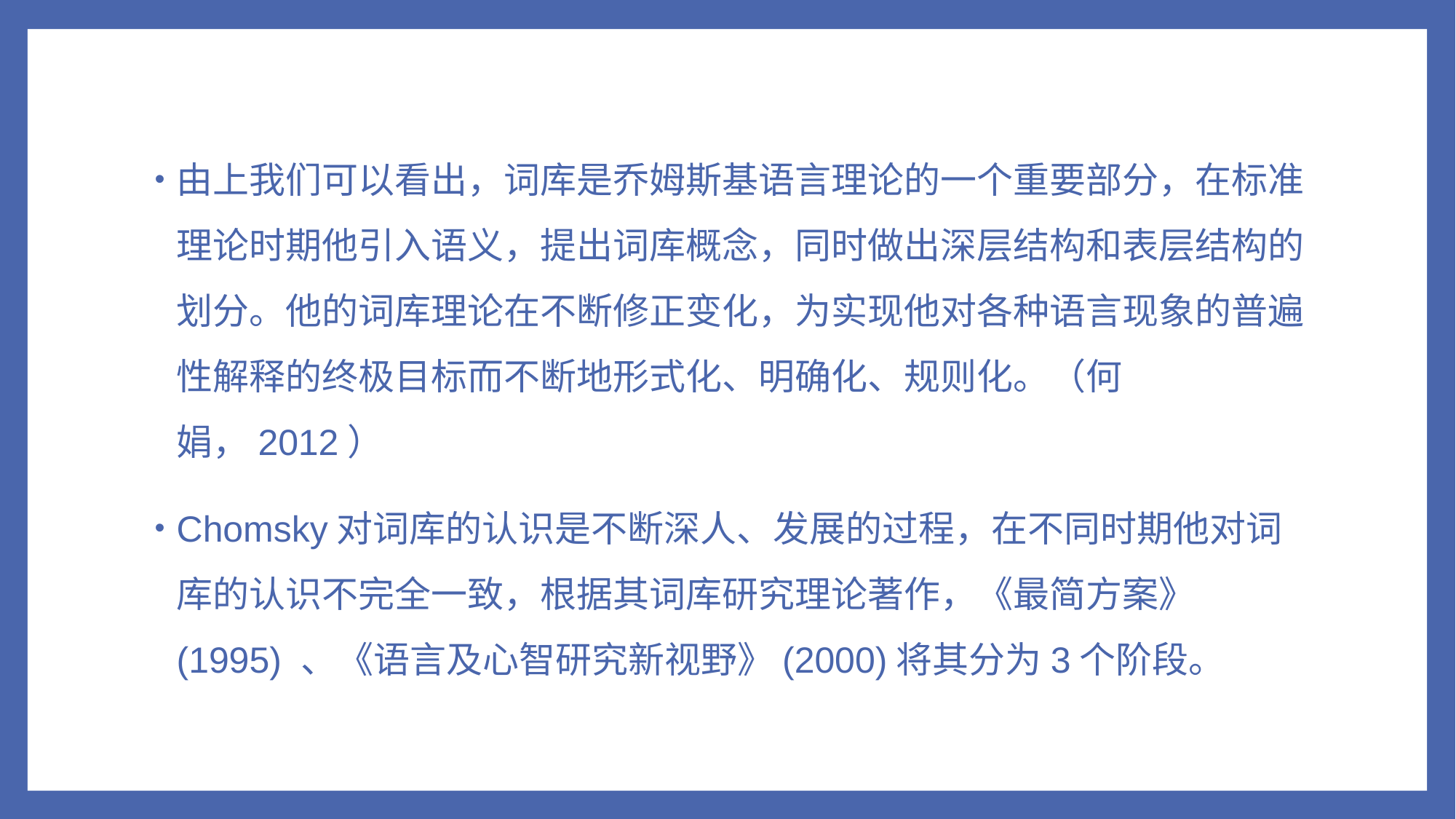

由上我们可以看出，词库是乔姆斯基语言理论的一个重要部分，在标准理论时期他引入语义，提出词库概念，同时做出深层结构和表层结构的划分。他的词库理论在不断修正变化，为实现他对各种语言现象的普遍性解释的终极目标而不断地形式化、明确化、规则化。（何娟，2012）
Chomsky对词库的认识是不断深人、发展的过程，在不同时期他对词库的认识不完全一致，根据其词库研究理论著作，《最简方案》(1995) 、《语言及心智研究新视野》(2000)将其分为3个阶段。